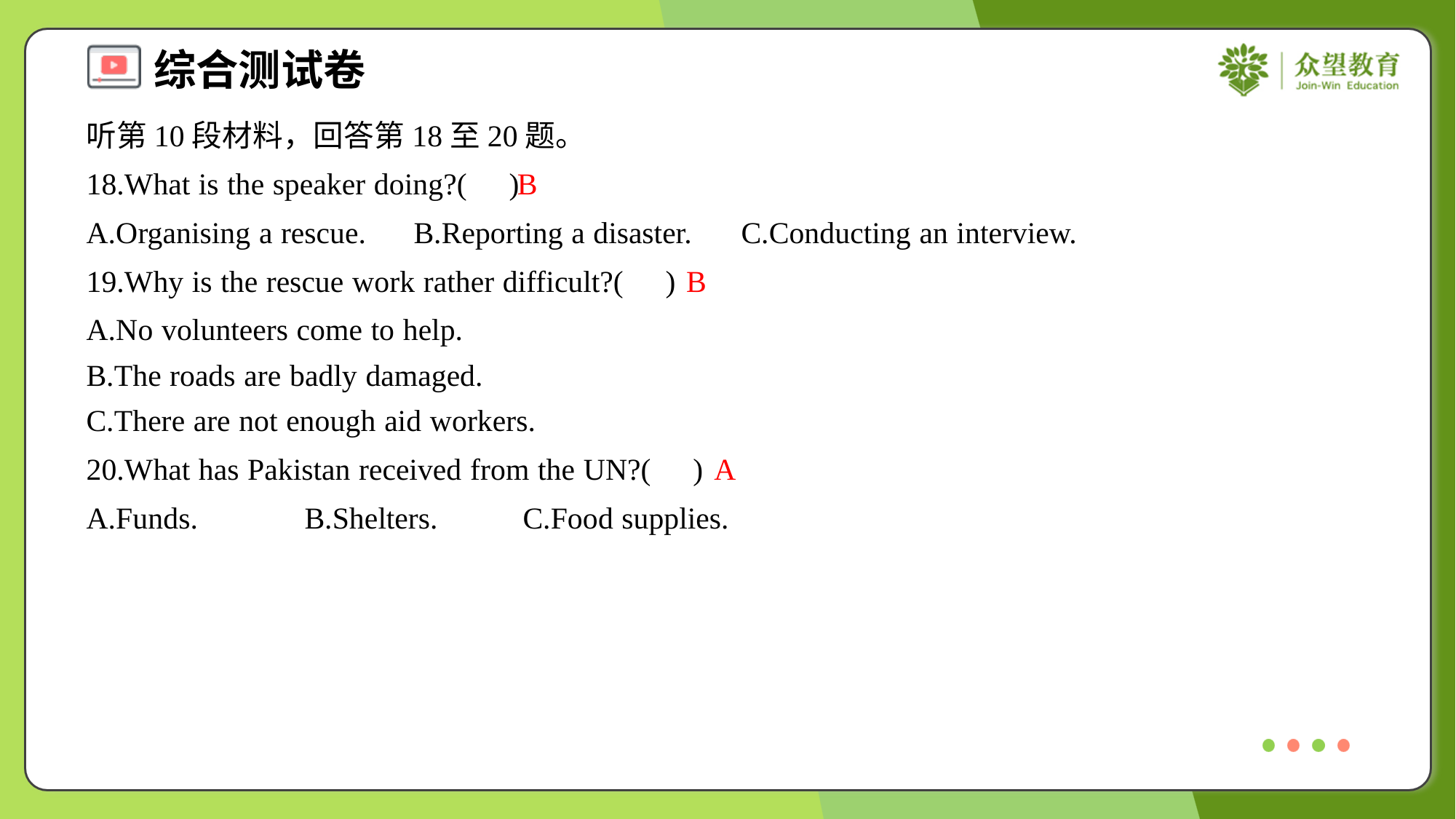

听第10段材料，回答第18至20题。
18.What is the speaker doing?(     )
B
A.Organising a rescue.	B.Reporting a disaster.	C.Conducting an interview.
19.Why is the rescue work rather difficult?(     )
B
A.No volunteers come to help.
B.The roads are badly damaged.
C.There are not enough aid workers.
20.What has Pakistan received from the UN?(     )
A
A.Funds.	B.Shelters.	C.Food supplies.